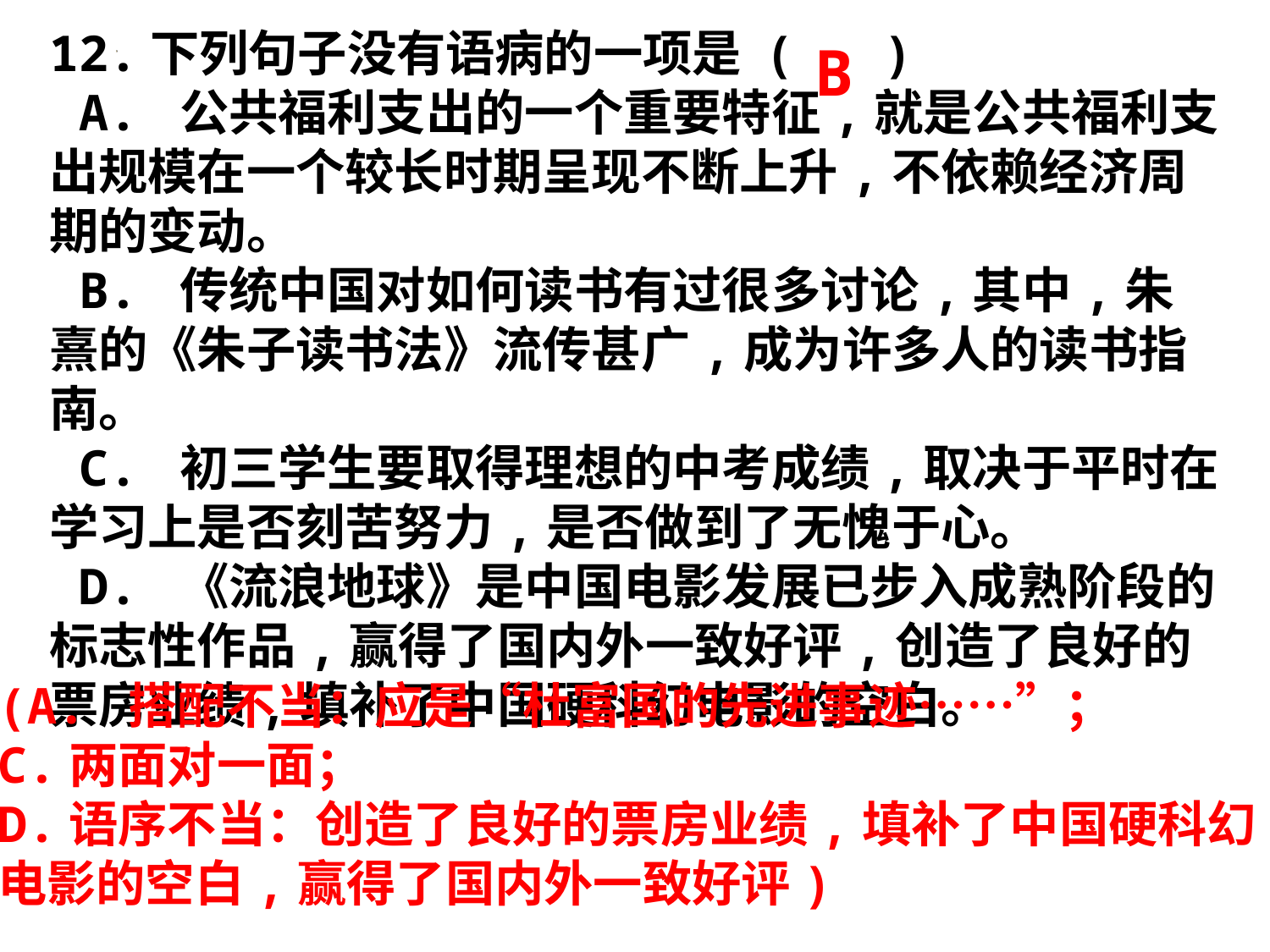

12.下列句子没有语病的一项是 (   )
 A. 公共福利支出的一个重要特征,就是公共福利支出规模在一个较长时期呈现不断上升,不依赖经济周期的变动。
 B. 传统中国对如何读书有过很多讨论,其中,朱熹的《朱子读书法》流传甚广,成为许多人的读书指南。
 C. 初三学生要取得理想的中考成绩,取决于平时在学习上是否刻苦努力,是否做到了无愧于心。
 D. 《流浪地球》是中国电影发展已步入成熟阶段的标志性作品,赢得了国内外一致好评,创造了良好的票房业绩,填补了中国硬科幻电影的空白。
B
|  |
| --- |
|  |
|  |
|  |
(A. 搭配不当：应是“杜富国的先进事迹……”；
C.两面对一面；
D.语序不当：创造了良好的票房业绩,填补了中国硬科幻电影的空白,赢得了国内外一致好评)